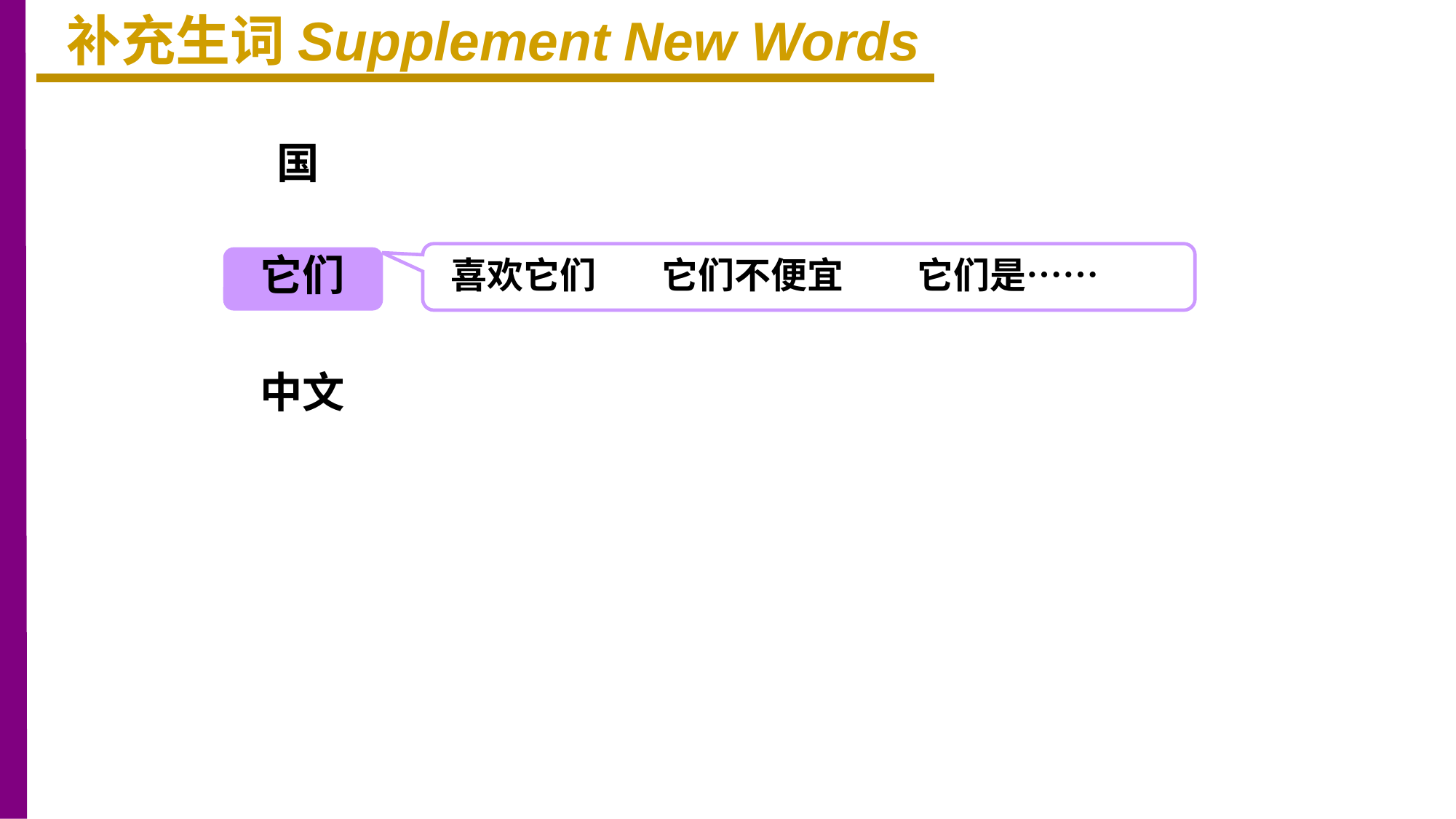

补充生词Supplement New Words
国
它们

喜欢它们        它们不便宜         它们是……
中文